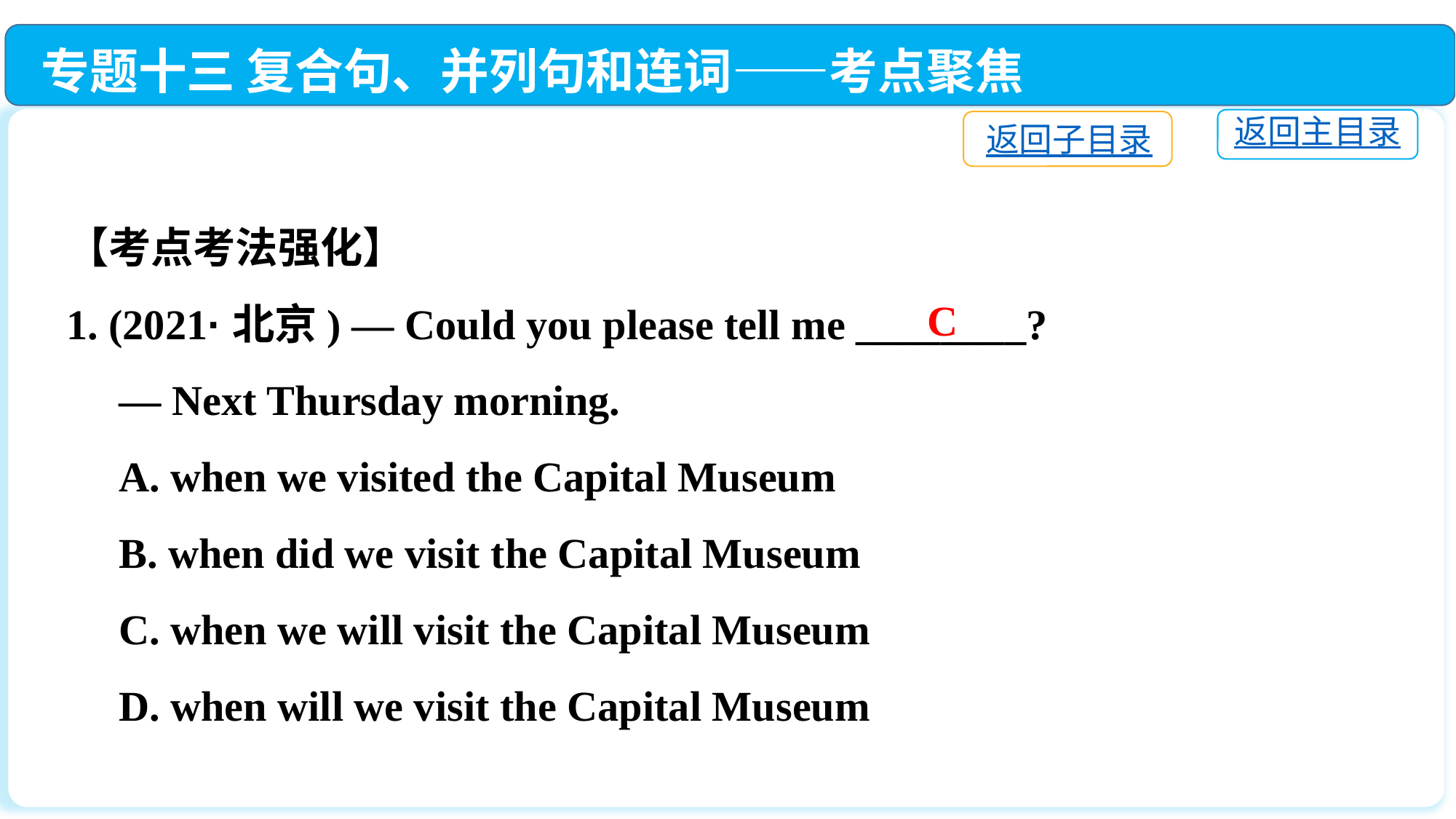

专题十三 复合句、并列句和连词——考点聚焦

返回主目录

返回子目录
【考点考法强化】
1. (2021·北京) — Could you please tell me ________?
     — Next Thursday morning.
     A. when we visited the Capital Museum
     B. when did we visit the Capital Museum
     C. when we will visit the Capital Museum
     D. when will we visit the Capital Museum
C